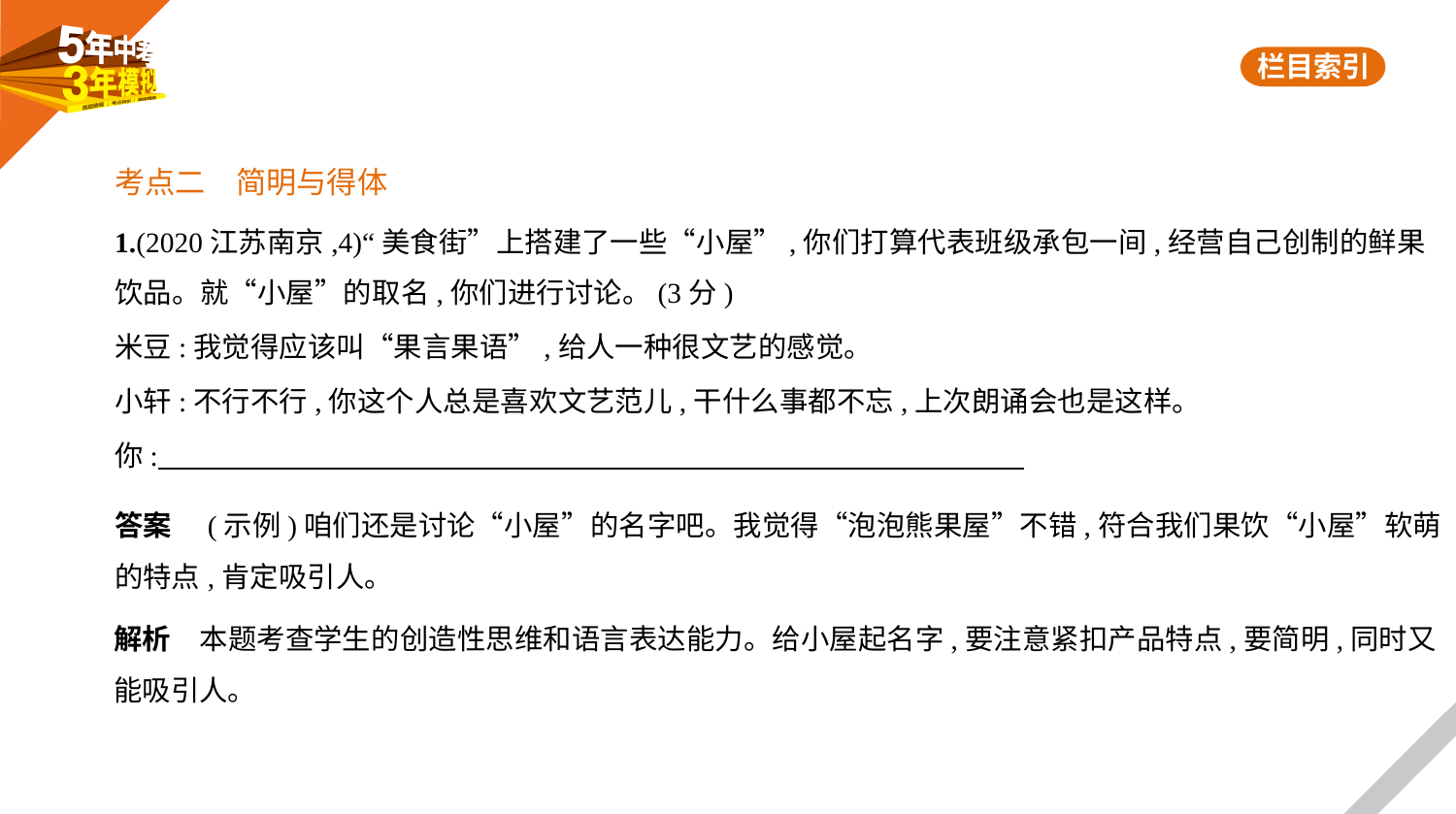

考点二　简明与得体
1.(2020江苏南京,4)“美食街”上搭建了一些“小屋”,你们打算代表班级承包一间,经营自己创制的鲜果
饮品。就“小屋”的取名,你们进行讨论。(3分)
米豆:我觉得应该叫“果言果语”,给人一种很文艺的感觉。
小轩:不行不行,你这个人总是喜欢文艺范儿,干什么事都不忘,上次朗诵会也是这样。
你:
答案　(示例)咱们还是讨论“小屋”的名字吧。我觉得“泡泡熊果屋”不错,符合我们果饮“小屋”软萌
的特点,肯定吸引人。
解析　本题考查学生的创造性思维和语言表达能力。给小屋起名字,要注意紧扣产品特点,要简明,同时又
能吸引人。